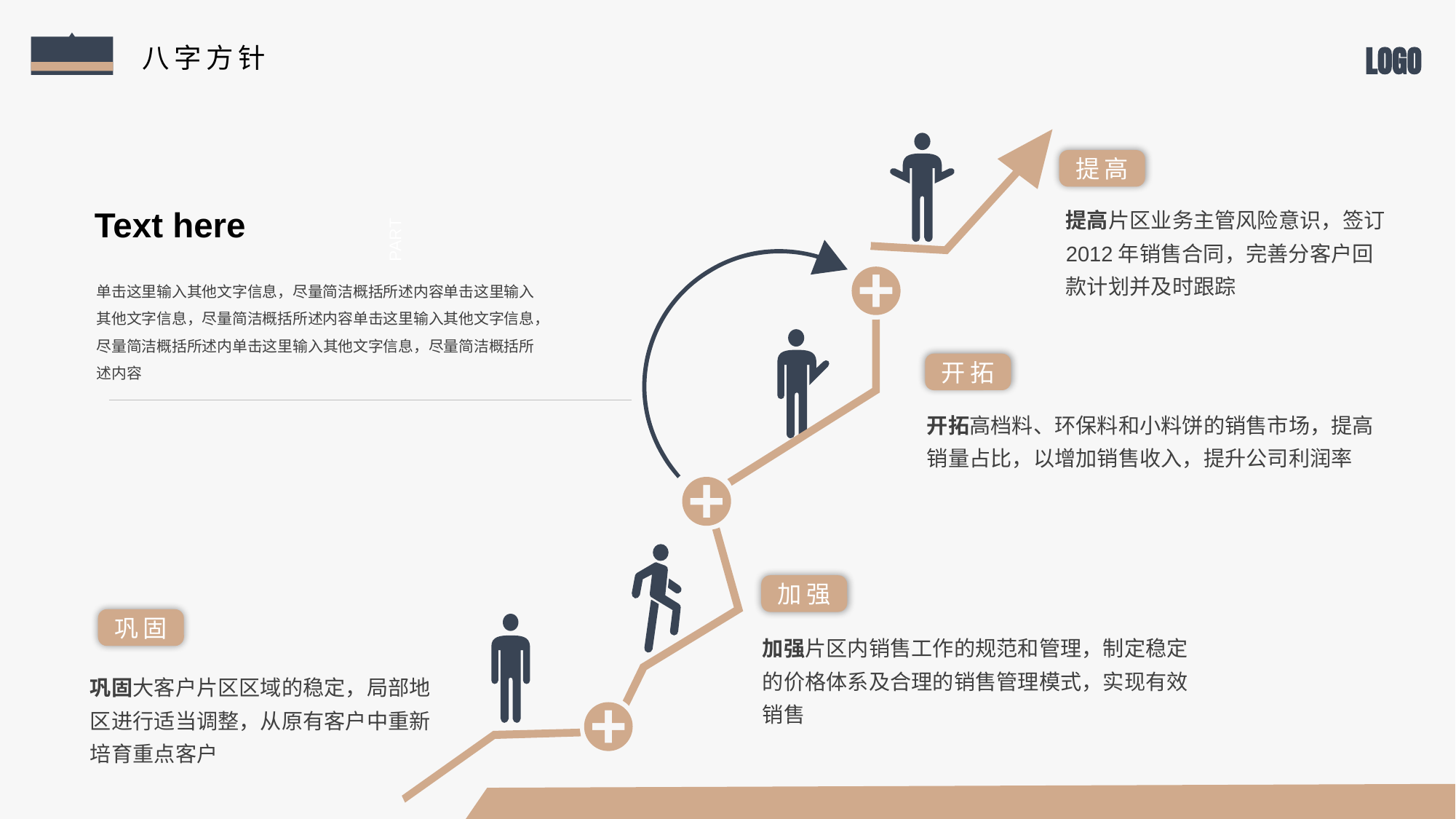

八字方针

提高
PART
提高片区业务主管风险意识，签订2012年销售合同，完善分客户回款计划并及时跟踪
Text here

单击这里输入其他文字信息，尽量简洁概括所述内容单击这里输入其他文字信息，尽量简洁概括所述内容单击这里输入其他文字信息，尽量简洁概括所述内单击这里输入其他文字信息，尽量简洁概括所述内容

开拓
开拓高档料、环保料和小料饼的销售市场，提高销量占比，以增加销售收入，提升公司利润率

加强
巩固

加强片区内销售工作的规范和管理，制定稳定的价格体系及合理的销售管理模式，实现有效销售
巩固大客户片区区域的稳定，局部地区进行适当调整，从原有客户中重新培育重点客户